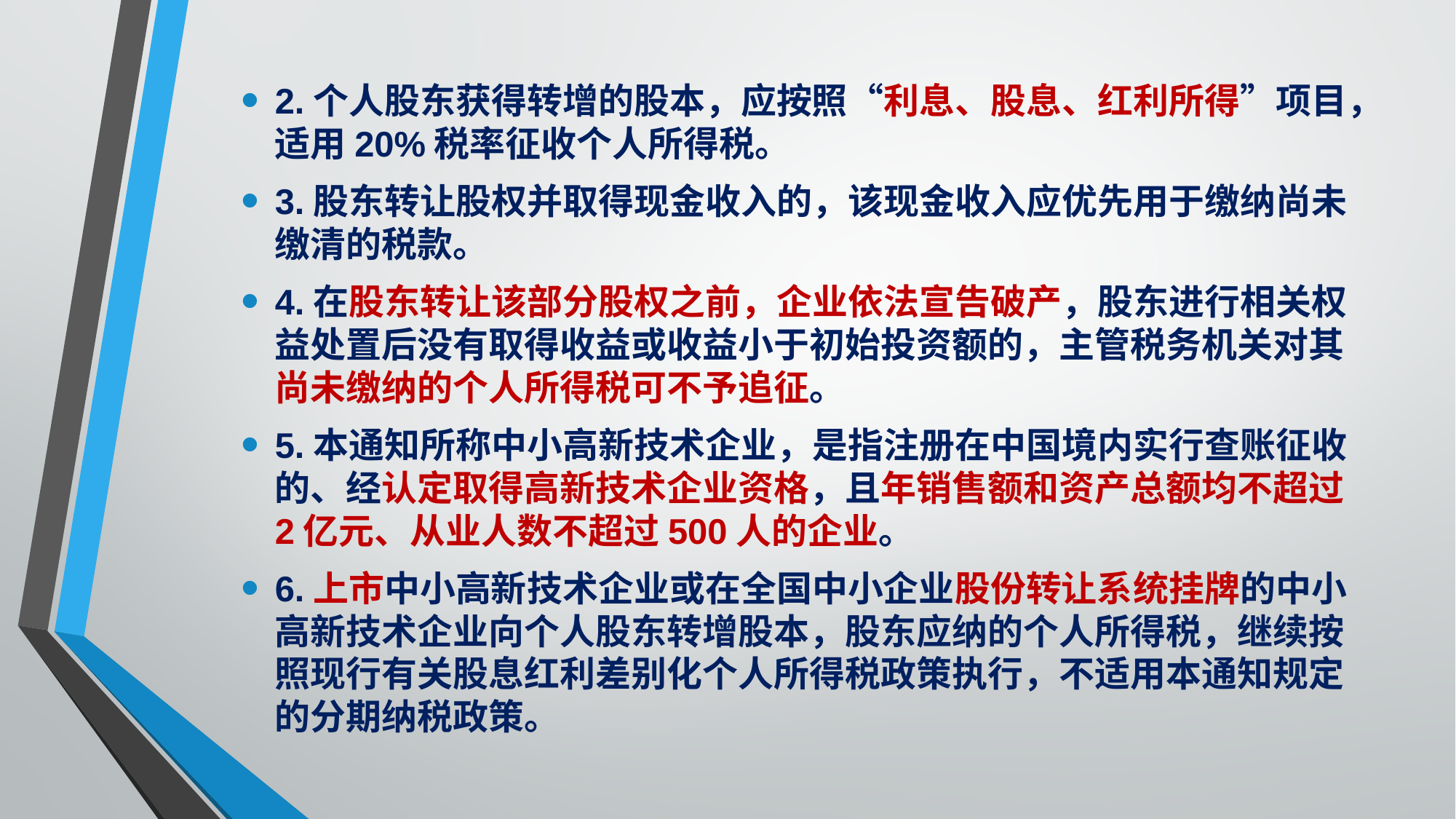

2.个人股东获得转增的股本，应按照“利息、股息、红利所得”项目，适用20%税率征收个人所得税。
3.股东转让股权并取得现金收入的，该现金收入应优先用于缴纳尚未缴清的税款。
4.在股东转让该部分股权之前，企业依法宣告破产，股东进行相关权益处置后没有取得收益或收益小于初始投资额的，主管税务机关对其尚未缴纳的个人所得税可不予追征。
5.本通知所称中小高新技术企业，是指注册在中国境内实行查账征收的、经认定取得高新技术企业资格，且年销售额和资产总额均不超过2亿元、从业人数不超过500人的企业。
6.上市中小高新技术企业或在全国中小企业股份转让系统挂牌的中小高新技术企业向个人股东转增股本，股东应纳的个人所得税，继续按照现行有关股息红利差别化个人所得税政策执行，不适用本通知规定的分期纳税政策。